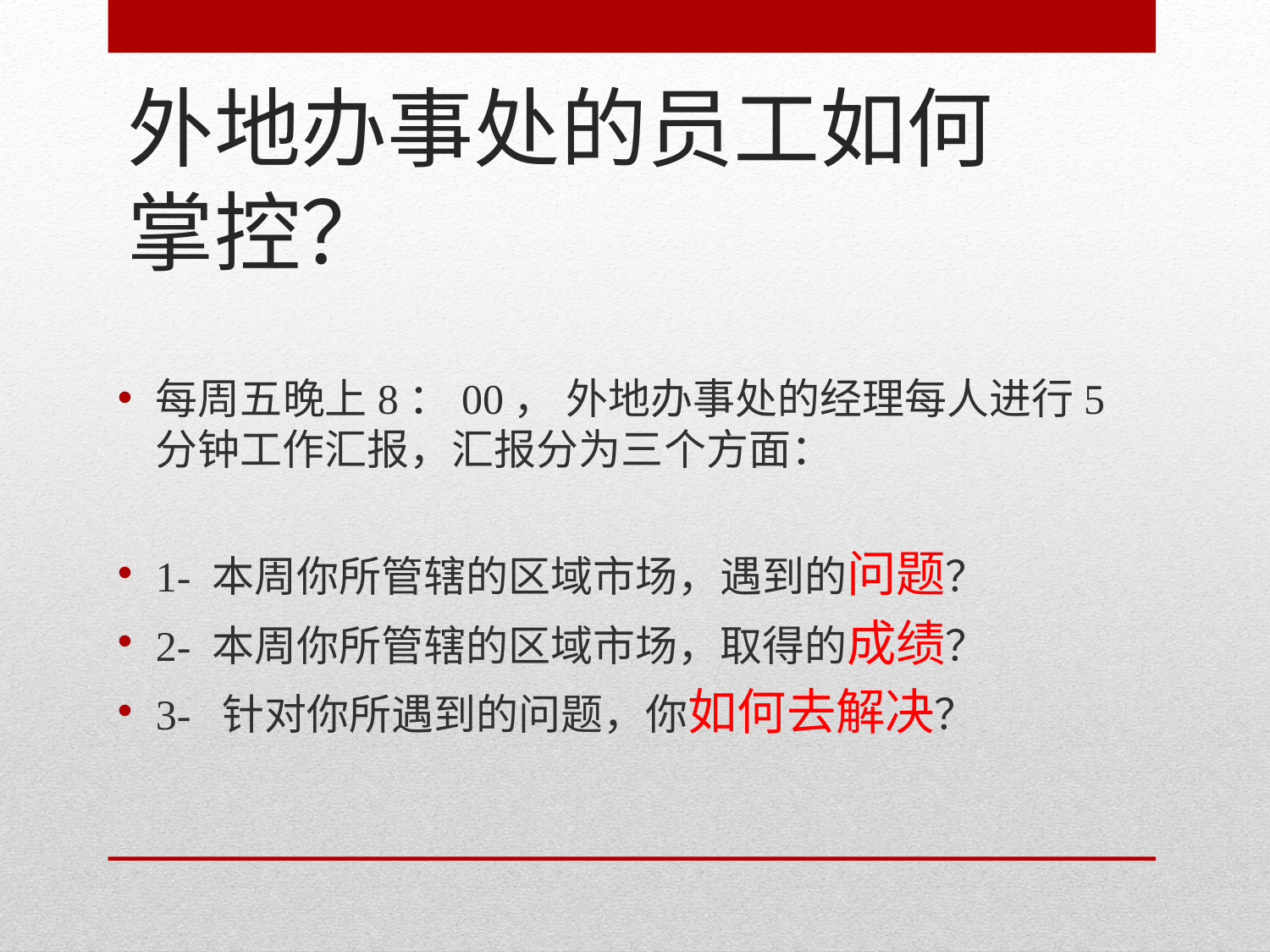

# 外地办事处的员工如何掌控？
每周五晚上8：00， 外地办事处的经理每人进行5分钟工作汇报，汇报分为三个方面：

1- 本周你所管辖的区域市场，遇到的问题？
2- 本周你所管辖的区域市场，取得的成绩？
3-  针对你所遇到的问题，你如何去解决？